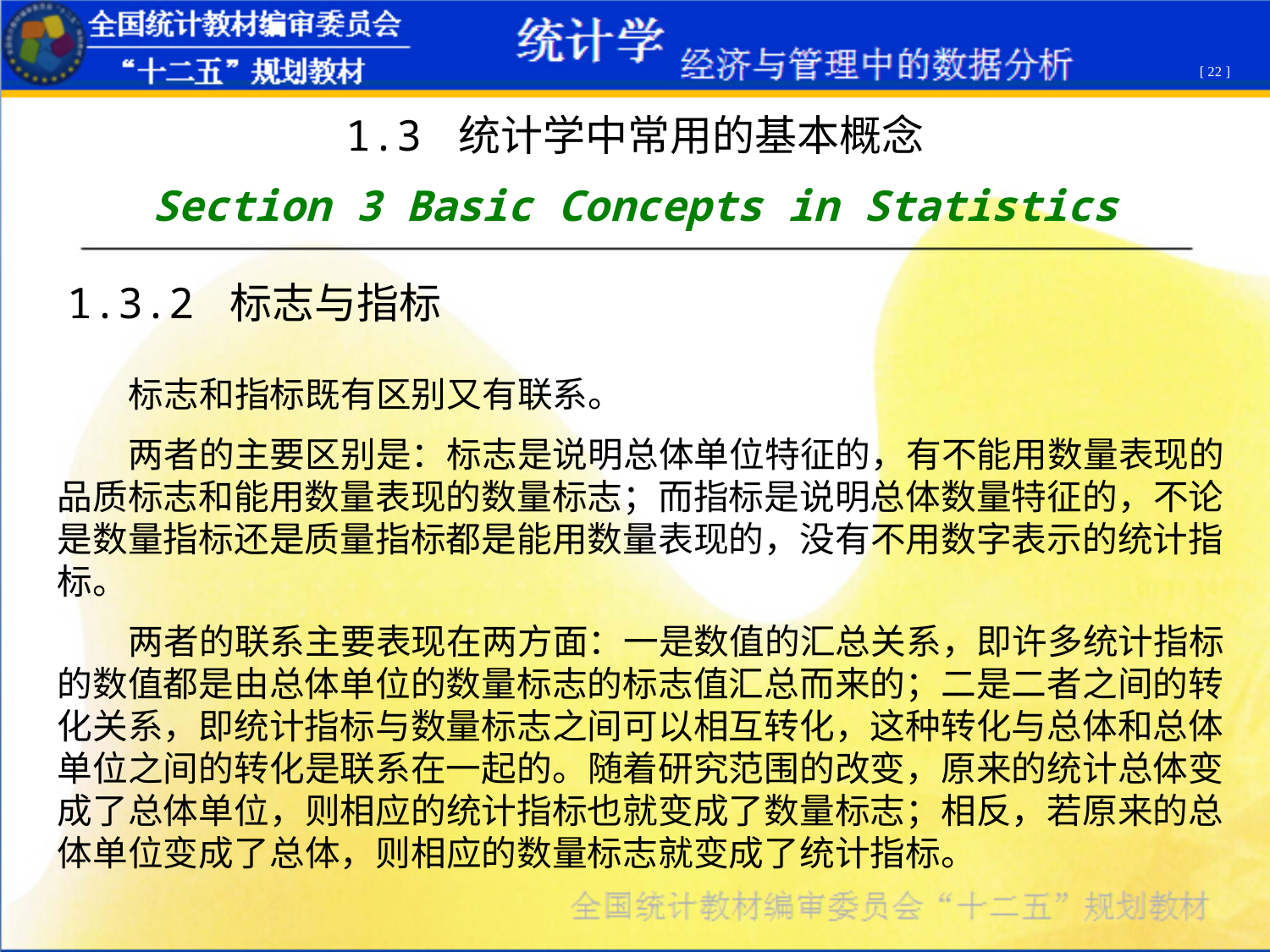

[ 22 ]
1.3 统计学中常用的基本概念
Section 3 Basic Concepts in Statistics
1.3.2 标志与指标
        标志和指标既有区别又有联系。
        两者的主要区别是：标志是说明总体单位特征的，有不能用数量表现的品质标志和能用数量表现的数量标志；而指标是说明总体数量特征的，不论是数量指标还是质量指标都是能用数量表现的，没有不用数字表示的统计指标。
        两者的联系主要表现在两方面：一是数值的汇总关系，即许多统计指标的数值都是由总体单位的数量标志的标志值汇总而来的；二是二者之间的转化关系，即统计指标与数量标志之间可以相互转化，这种转化与总体和总体单位之间的转化是联系在一起的。随着研究范围的改变，原来的统计总体变成了总体单位，则相应的统计指标也就变成了数量标志；相反，若原来的总体单位变成了总体，则相应的数量标志就变成了统计指标。